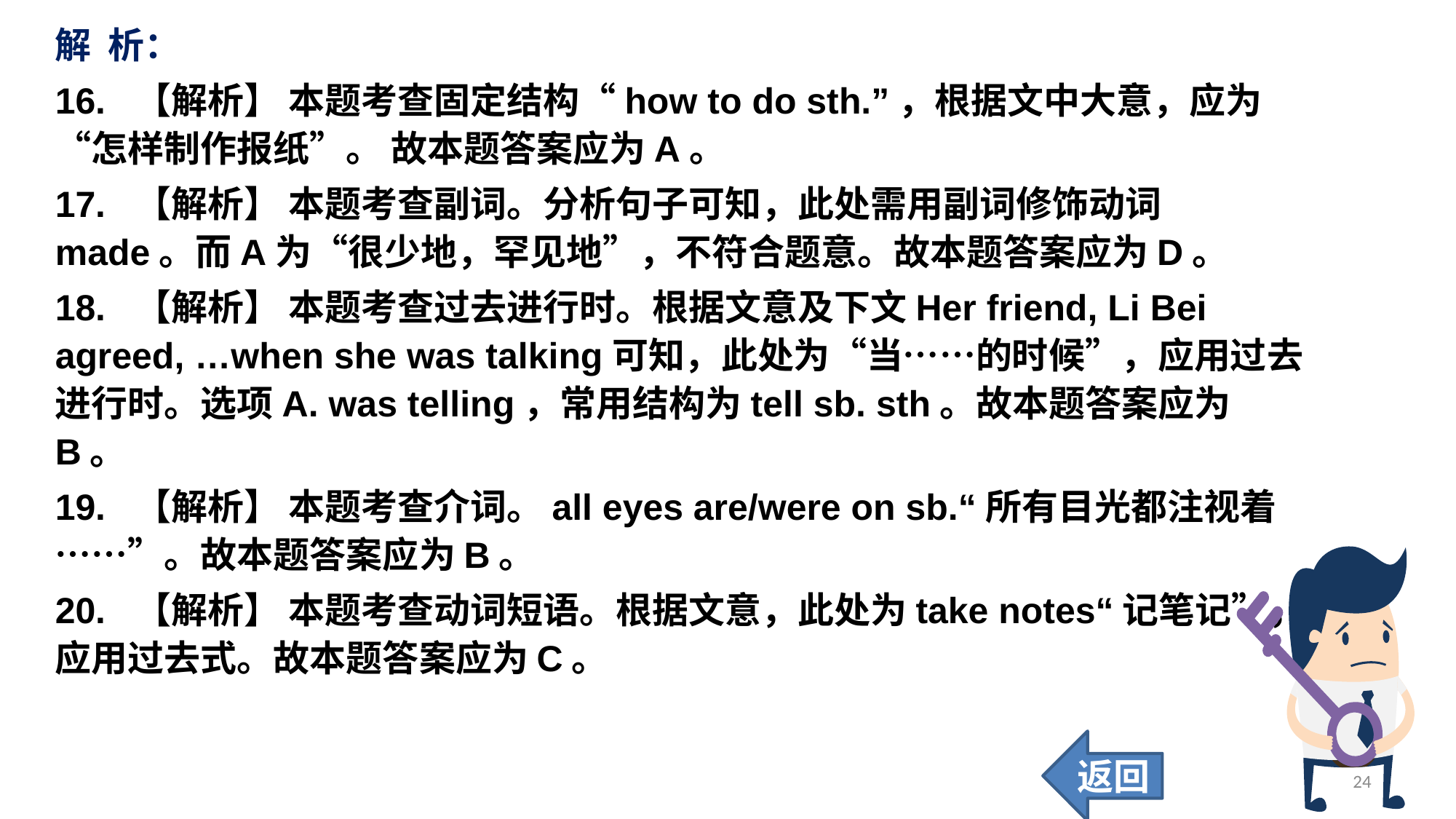

解  析：
16.  【解析】 本题考查固定结构“how to do sth.”，根据文中大意，应为“怎样制作报纸”。 故本题答案应为A。
17.  【解析】 本题考查副词。分析句子可知，此处需用副词修饰动词made。而A为“很少地，罕见地”，不符合题意。故本题答案应为D。
18.  【解析】 本题考查过去进行时。根据文意及下文Her friend, Li Bei agreed, …when she was talking可知，此处为“当……的时候”，应用过去进行时。选项A. was telling，常用结构为tell sb. sth。故本题答案应为B。
19.  【解析】 本题考查介词。all eyes are/were on sb.“所有目光都注视着……”。故本题答案应为B。
20.  【解析】 本题考查动词短语。根据文意，此处为take notes“记笔记”，应用过去式。故本题答案应为C。

返回
24